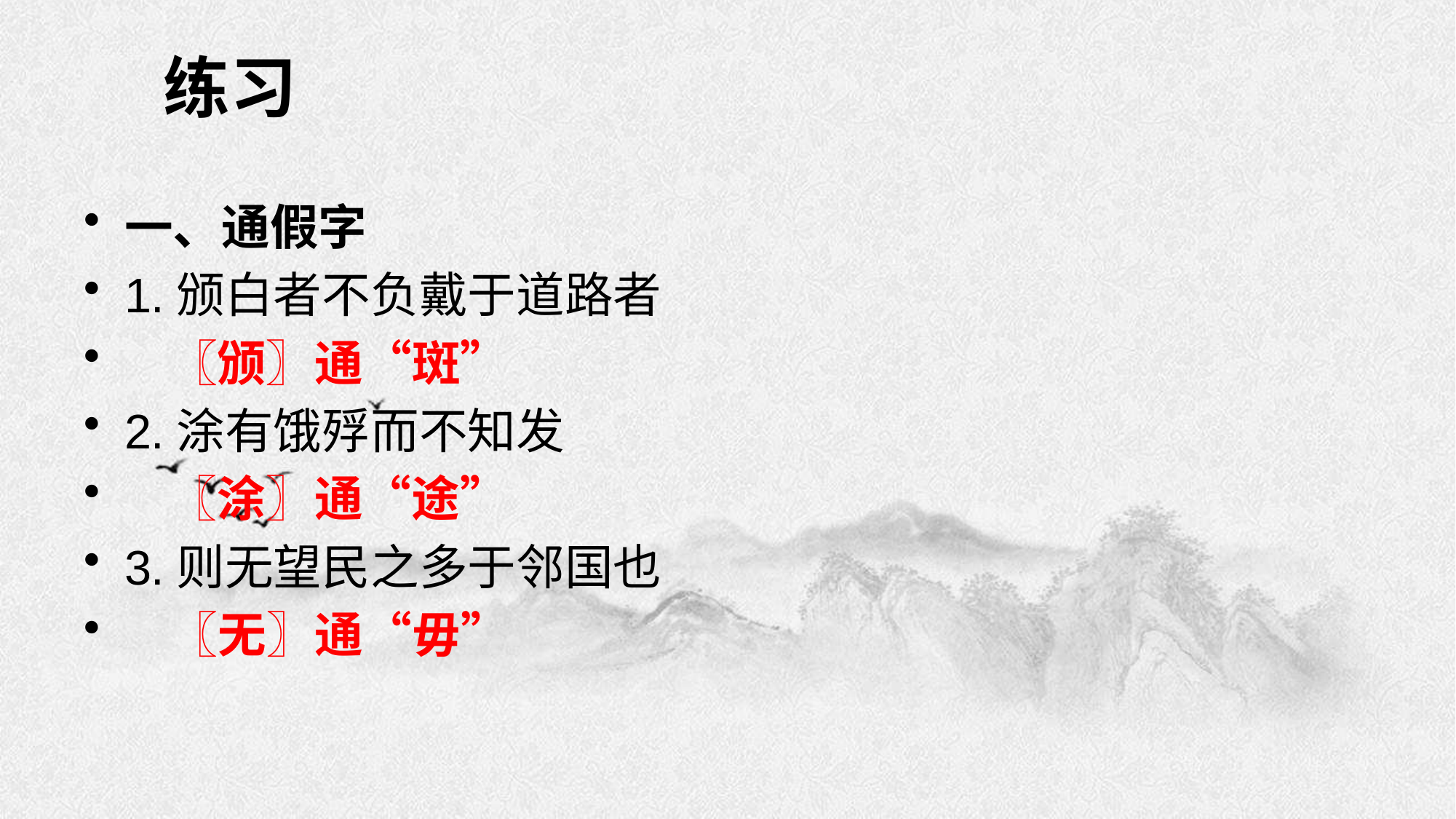

# 练习
一、通假字
1.颁白者不负戴于道路者
   〖颁〗通“斑”
2.涂有饿殍而不知发
   〖涂〗通“途”
3.则无望民之多于邻国也
   〖无〗通“毋”